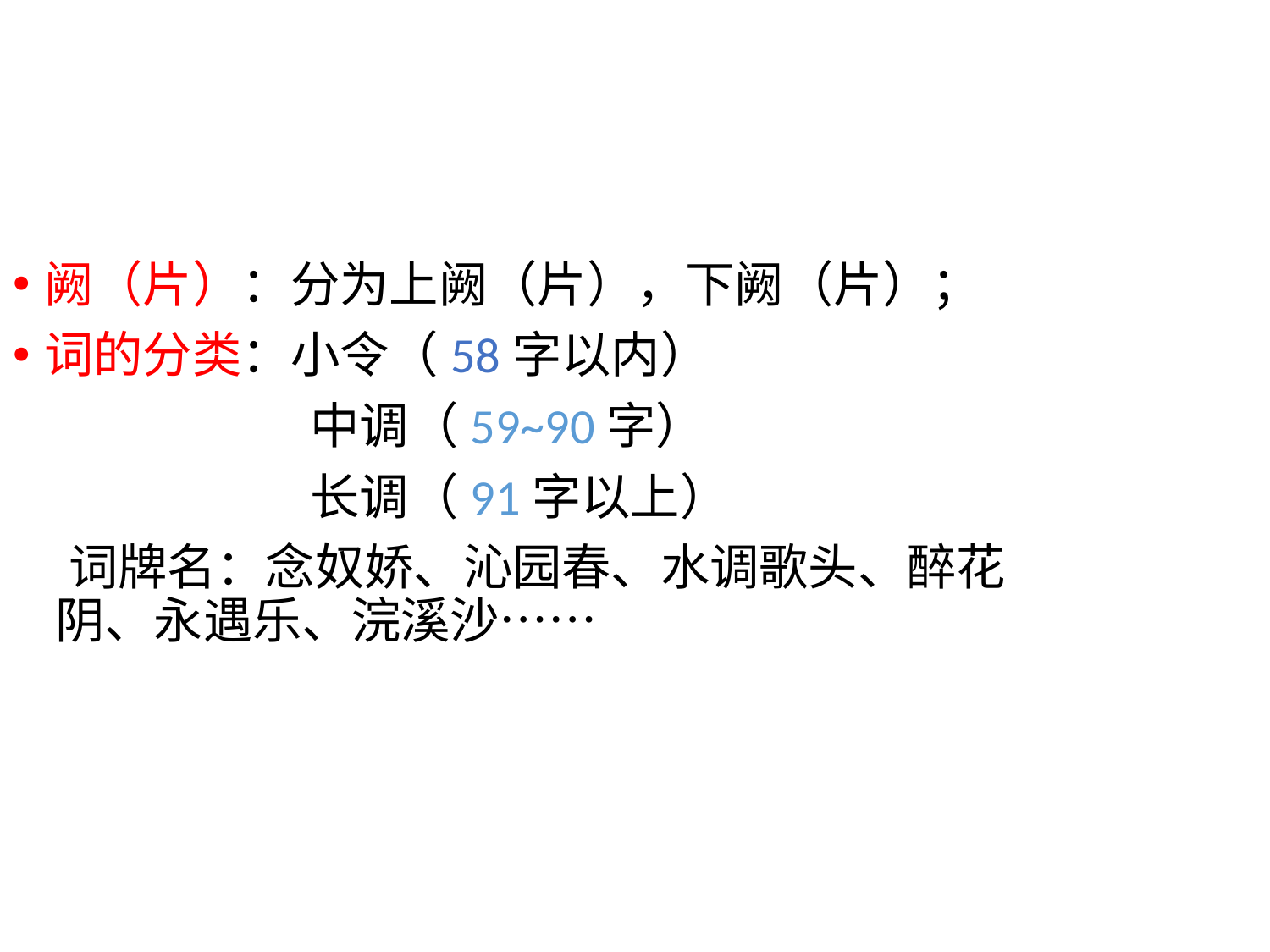

阙（片）：分为上阙（片），下阙（片）；
词的分类：小令（58字以内）
                          中调（59~90字）
                          长调（91字以上）
    词牌名：念奴娇、沁园春、水调歌头、醉花         阴、永遇乐、浣溪沙……